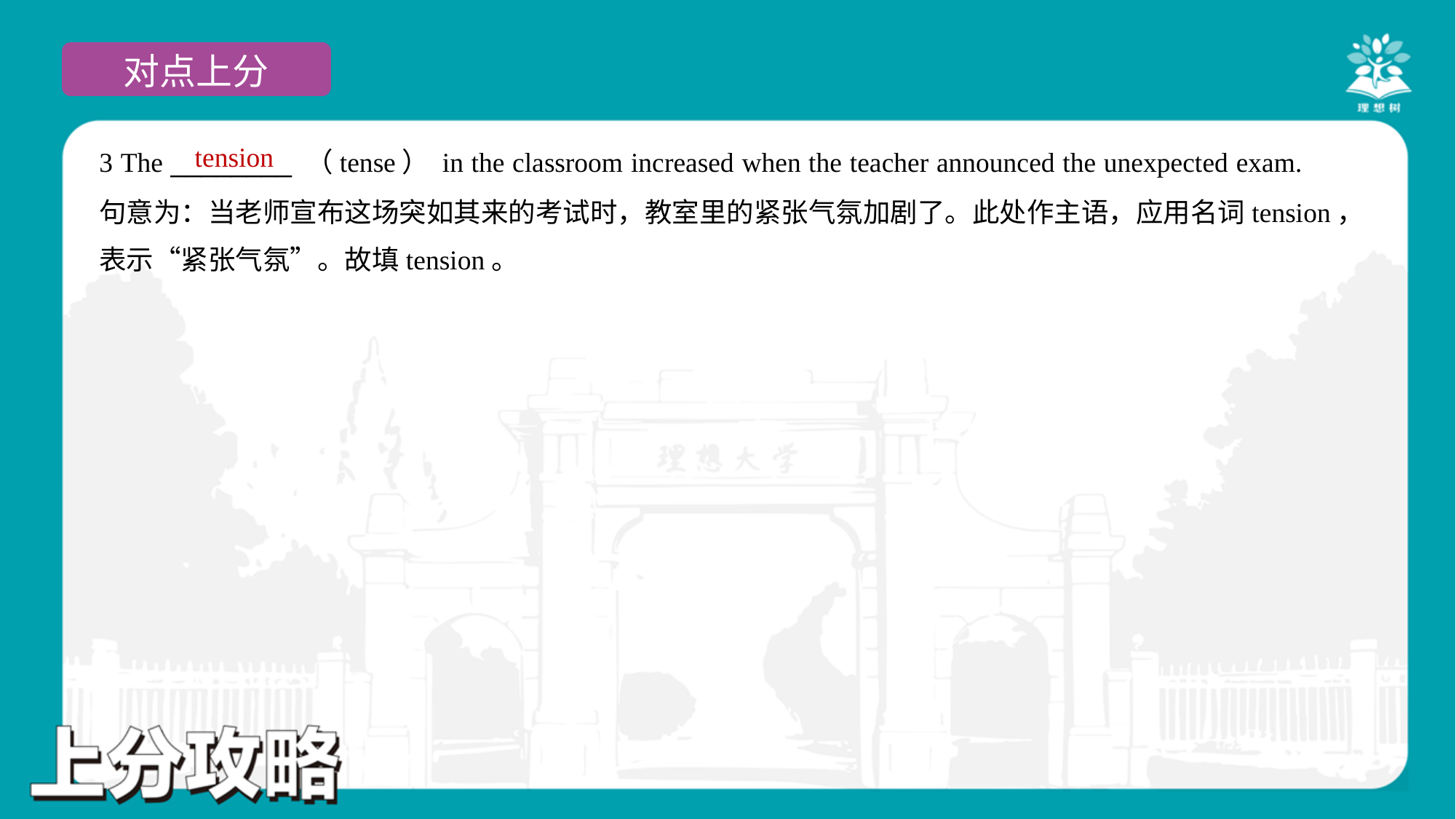

tension
3 The ________ （tense） in the classroom increased when the teacher announced the unexpected exam.
句意为：当老师宣布这场突如其来的考试时，教室里的紧张气氛加剧了。此处作主语，应用名词tension，
表示“紧张气氛”。故填tension。